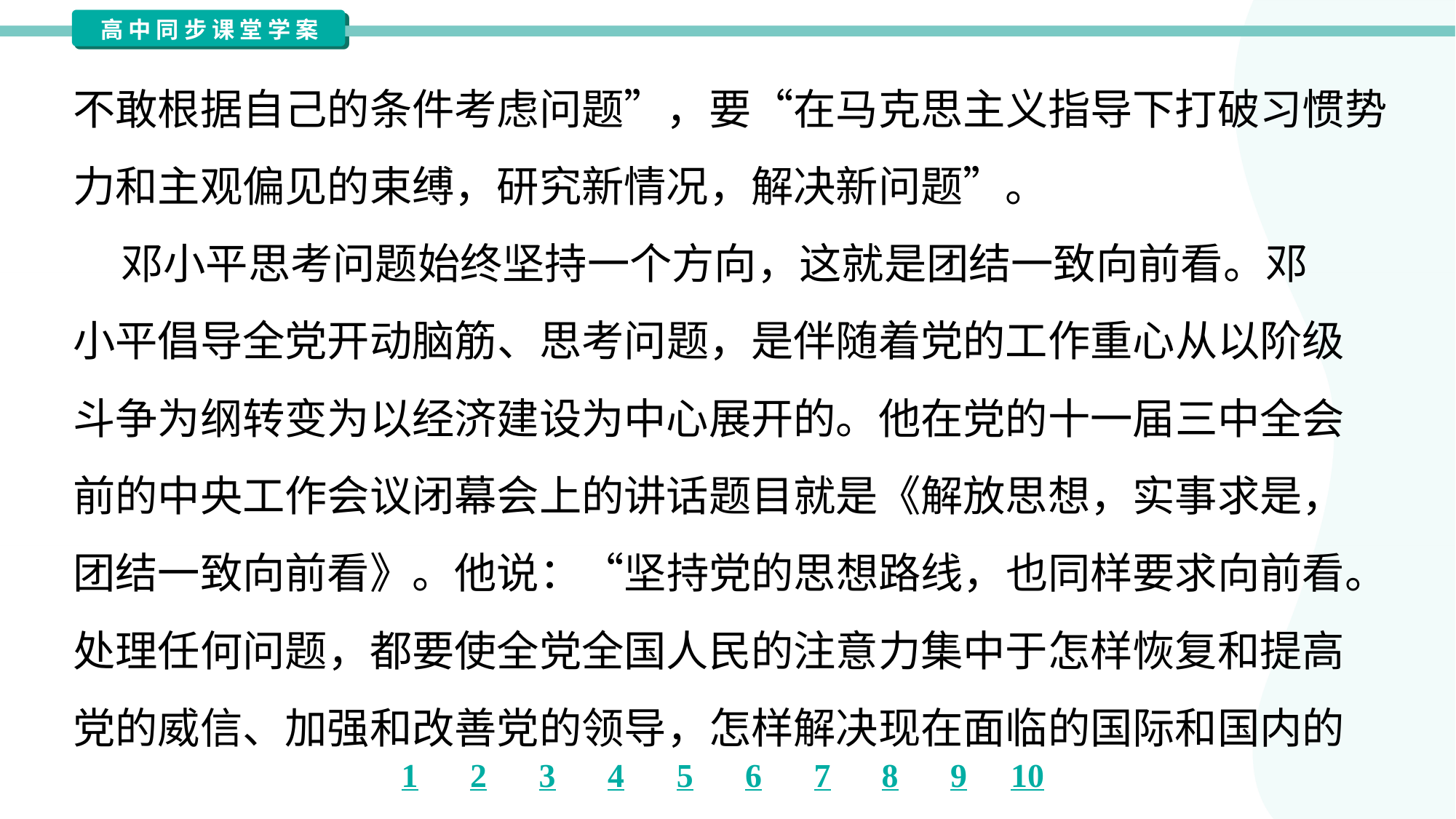

不敢根据自己的条件考虑问题”，要“在马克思主义指导下打破习惯势
力和主观偏见的束缚，研究新情况，解决新问题”。
    邓小平思考问题始终坚持一个方向，这就是团结一致向前看。邓
小平倡导全党开动脑筋、思考问题，是伴随着党的工作重心从以阶级
斗争为纲转变为以经济建设为中心展开的。他在党的十一届三中全会
前的中央工作会议闭幕会上的讲话题目就是《解放思想，实事求是，
团结一致向前看》。他说：“坚持党的思想路线，也同样要求向前看。
处理任何问题，都要使全党全国人民的注意力集中于怎样恢复和提高
党的威信、加强和改善党的领导，怎样解决现在面临的国际和国内的